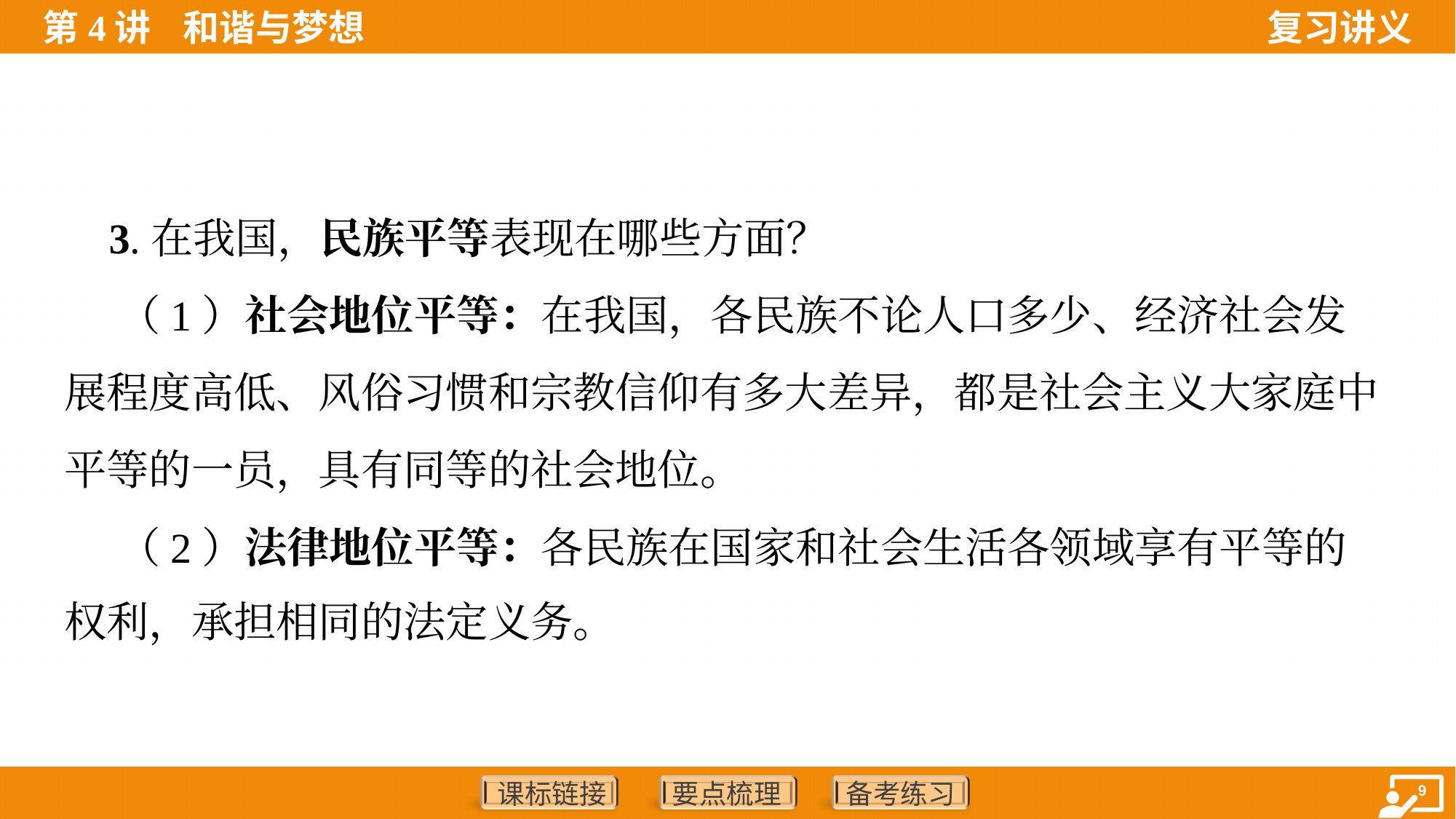

3.在我国，民族平等表现在哪些方面？
    （1）社会地位平等：在我国，各民族不论人口多少、经济社会发
展程度高低、风俗习惯和宗教信仰有多大差异，都是社会主义大家庭中
平等的一员，具有同等的社会地位。
    （2）法律地位平等：各民族在国家和社会生活各领域享有平等的
权利，承担相同的法定义务。